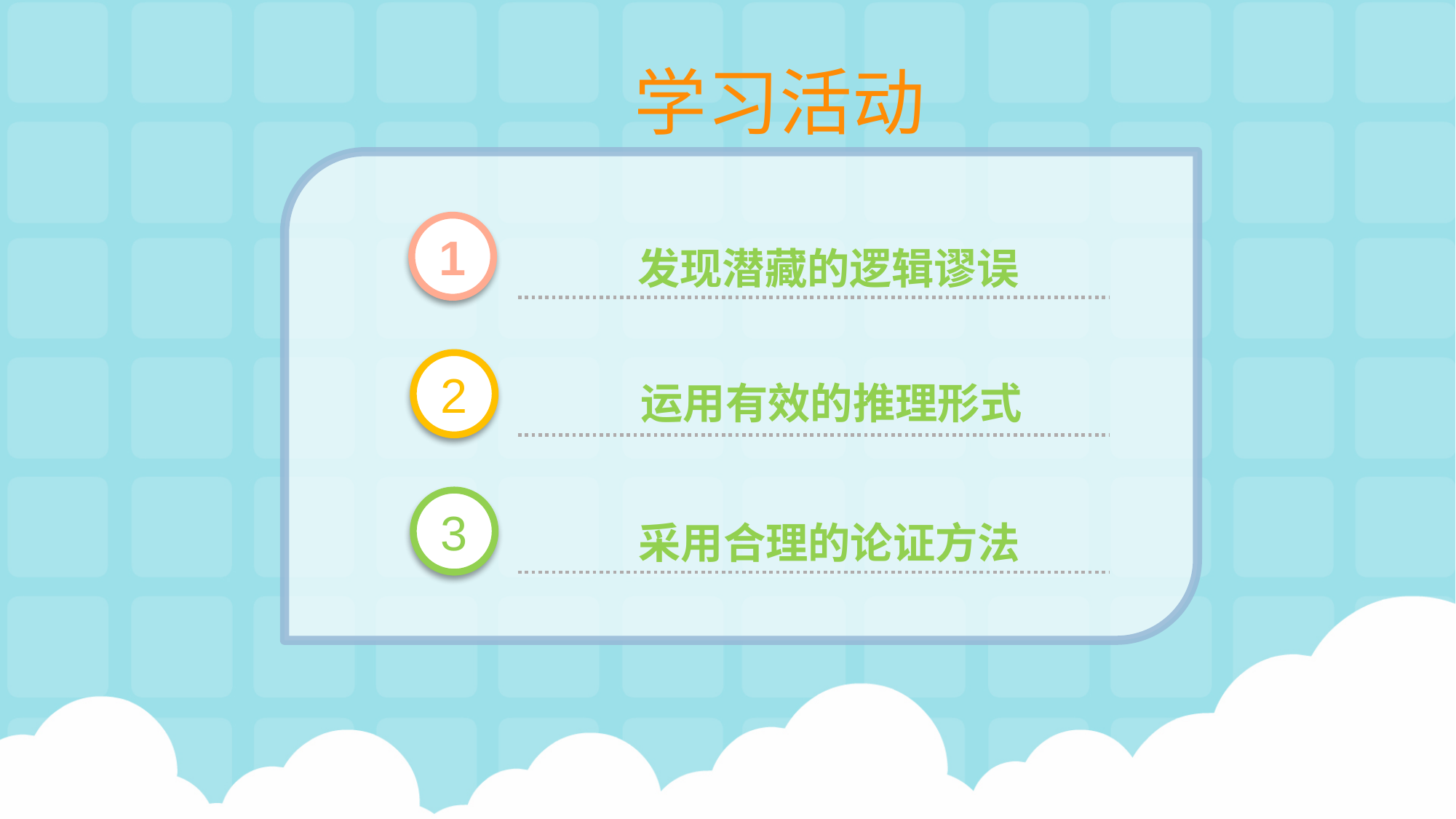

学习活动

发现潜藏的逻辑谬误
1
运用有效的推理形式
2
采用合理的论证方法
3